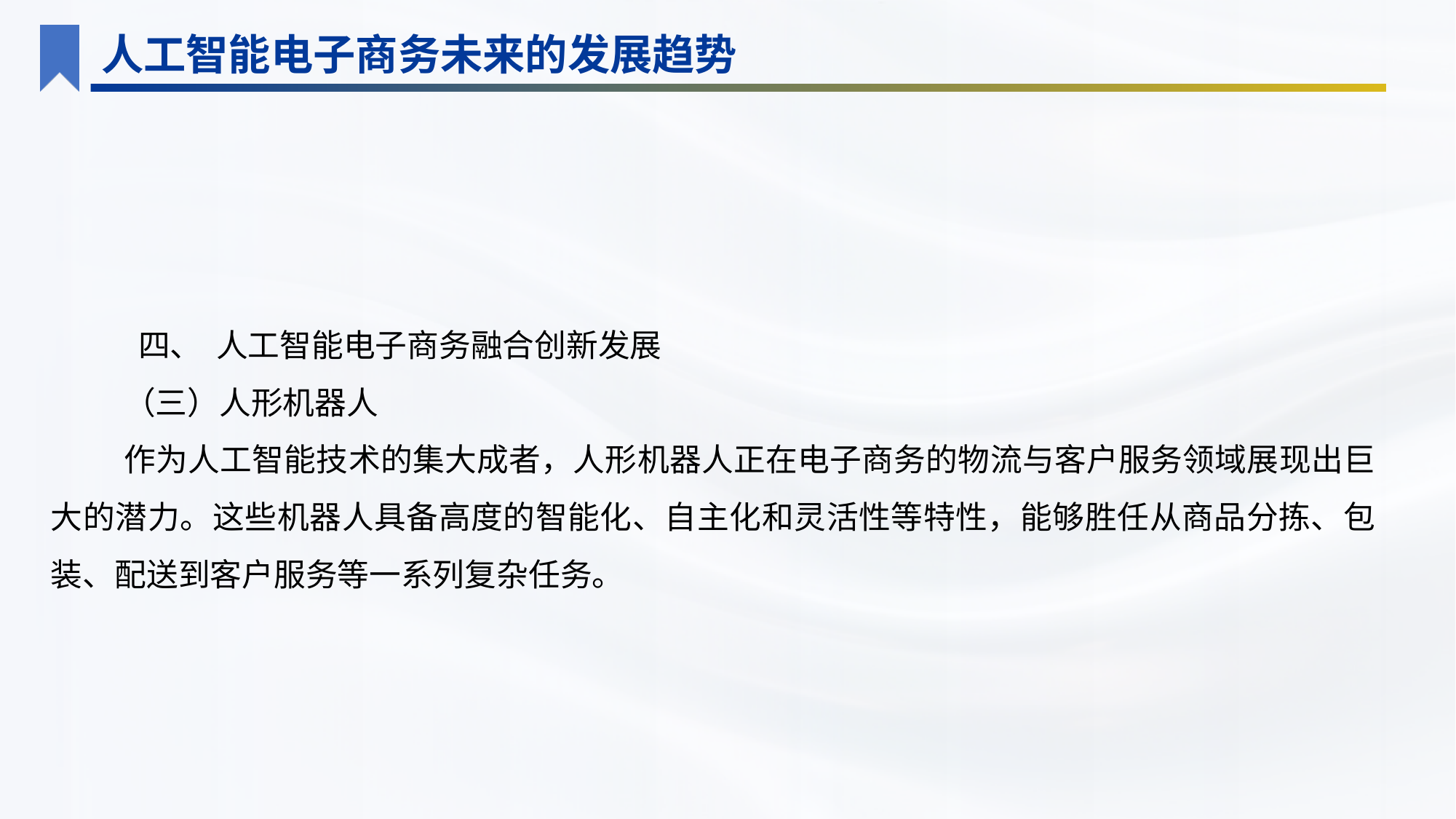

人工智能电子商务未来的发展趋势
 四、  人工智能电子商务融合创新发展
（三）人形机器人
作为人工智能技术的集大成者，人形机器人正在电子商务的物流与客户服务领域展现出巨大的潜力。这些机器人具备高度的智能化、自主化和灵活性等特性，能够胜任从商品分拣、包装、配送到客户服务等一系列复杂任务。